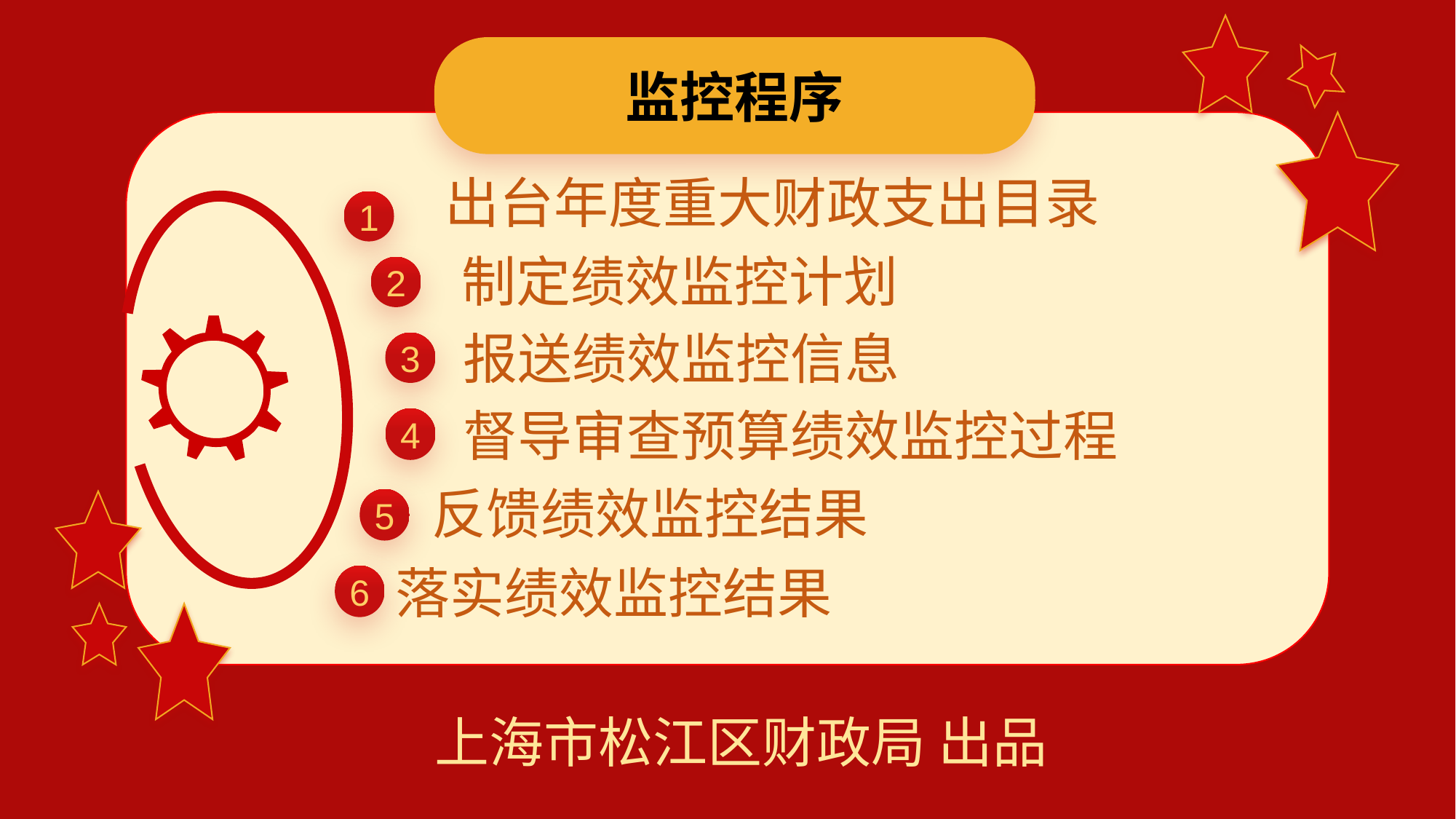

出台年度重大财政支出目录。

监控程序
出台年度重大财政支出目录
1
制定绩效监控计划
2
报送绩效监控信息
3
督导审查预算绩效监控过程
4
反馈绩效监控结果
5
落实绩效监控结果
6

上海市松江区财政局 出品